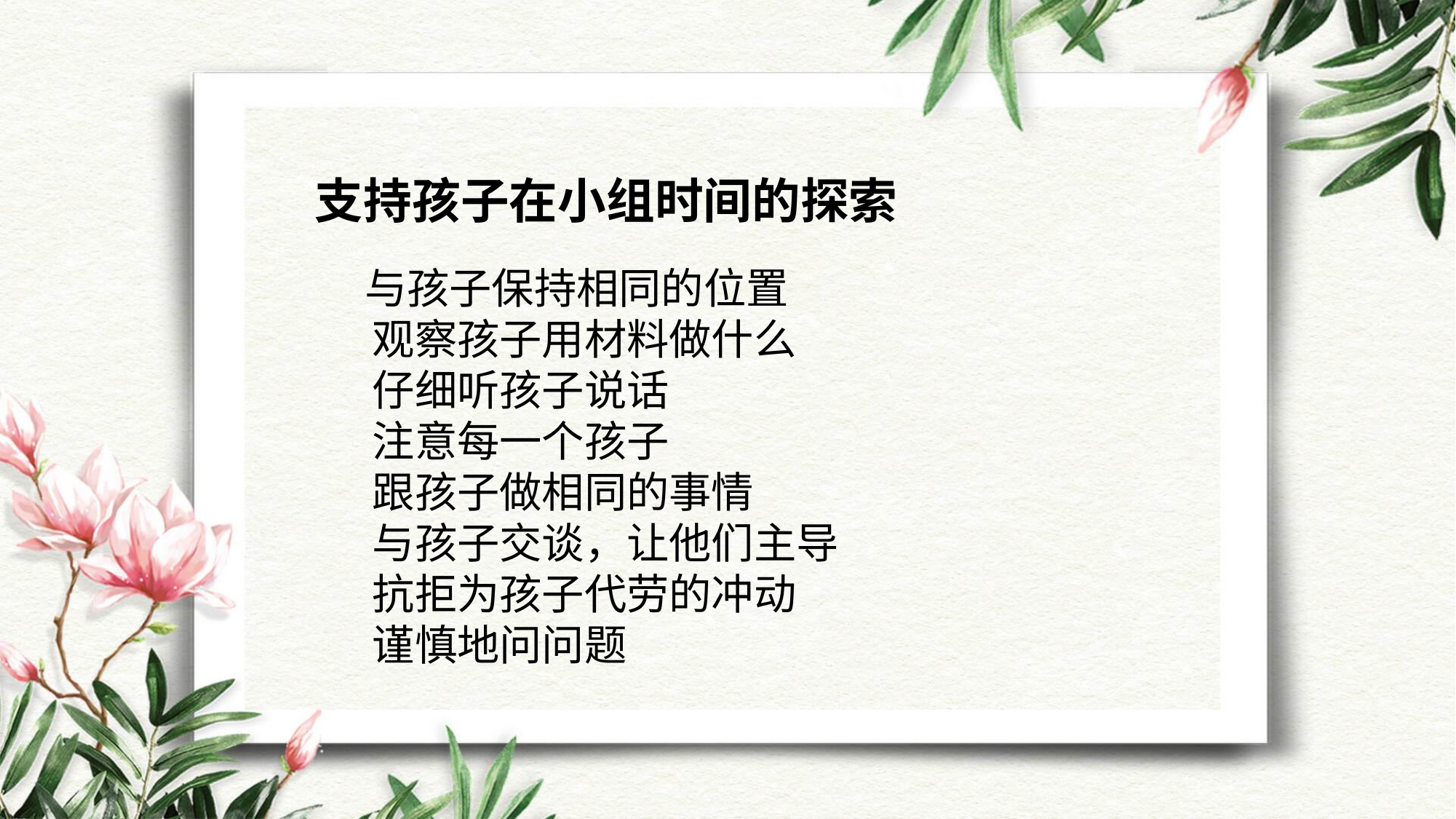

支持孩子在小组时间的探索

       与孩子保持相同的位置
     观察孩子用材料做什么
     仔细听孩子说话
     注意每一个孩子
     跟孩子做相同的事情
     与孩子交谈，让他们主导
     抗拒为孩子代劳的冲动
     谨慎地问问题